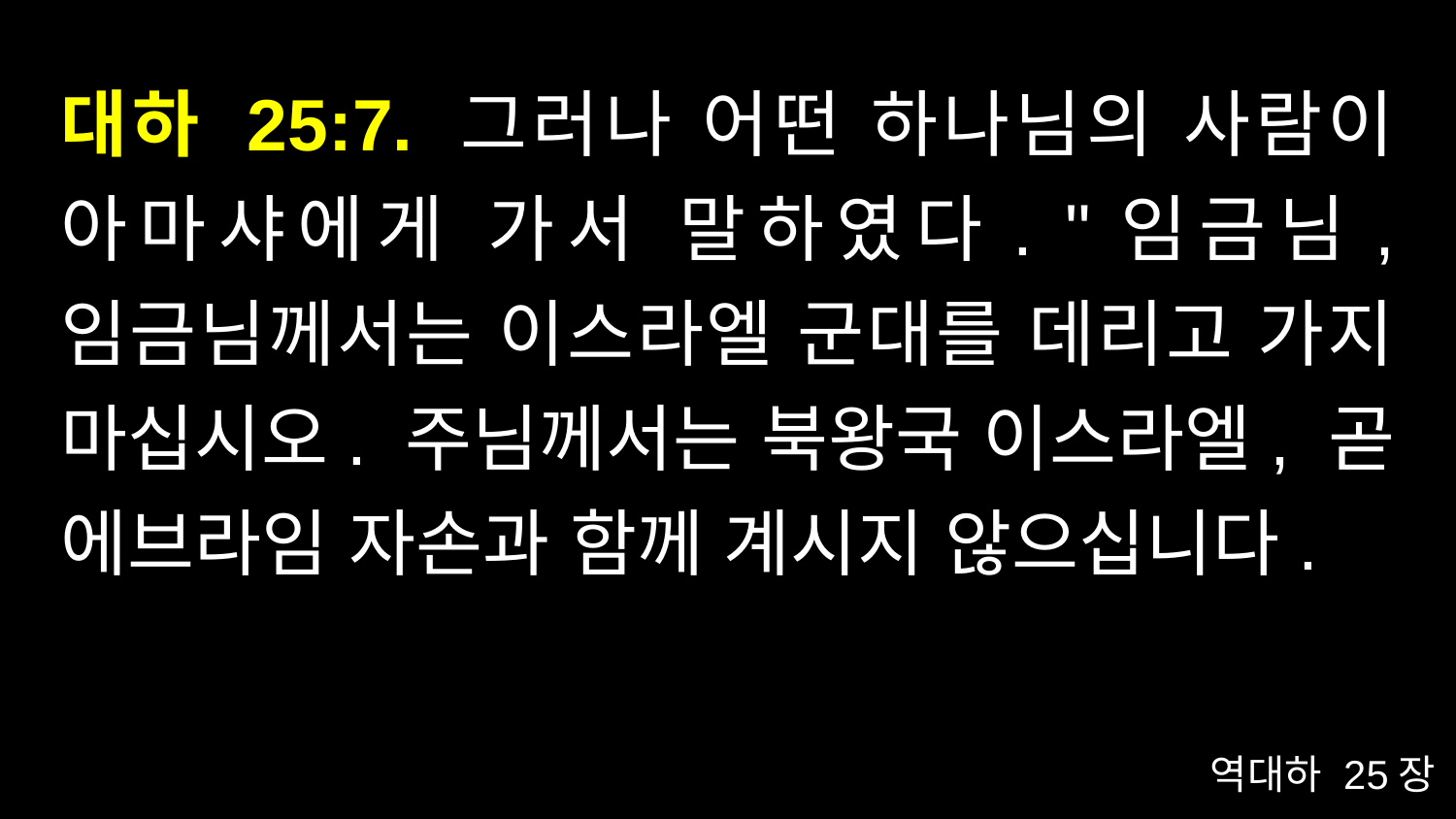

# 대하 25:7. 그러나 어떤 하나님의 사람이 아마샤에게 가서 말하였다. "임금님, 임금님께서는 이스라엘 군대를 데리고 가지 마십시오. 주님께서는 북왕국 이스라엘, 곧 에브라임 자손과 함께 계시지 않으십니다.
역대하 25장